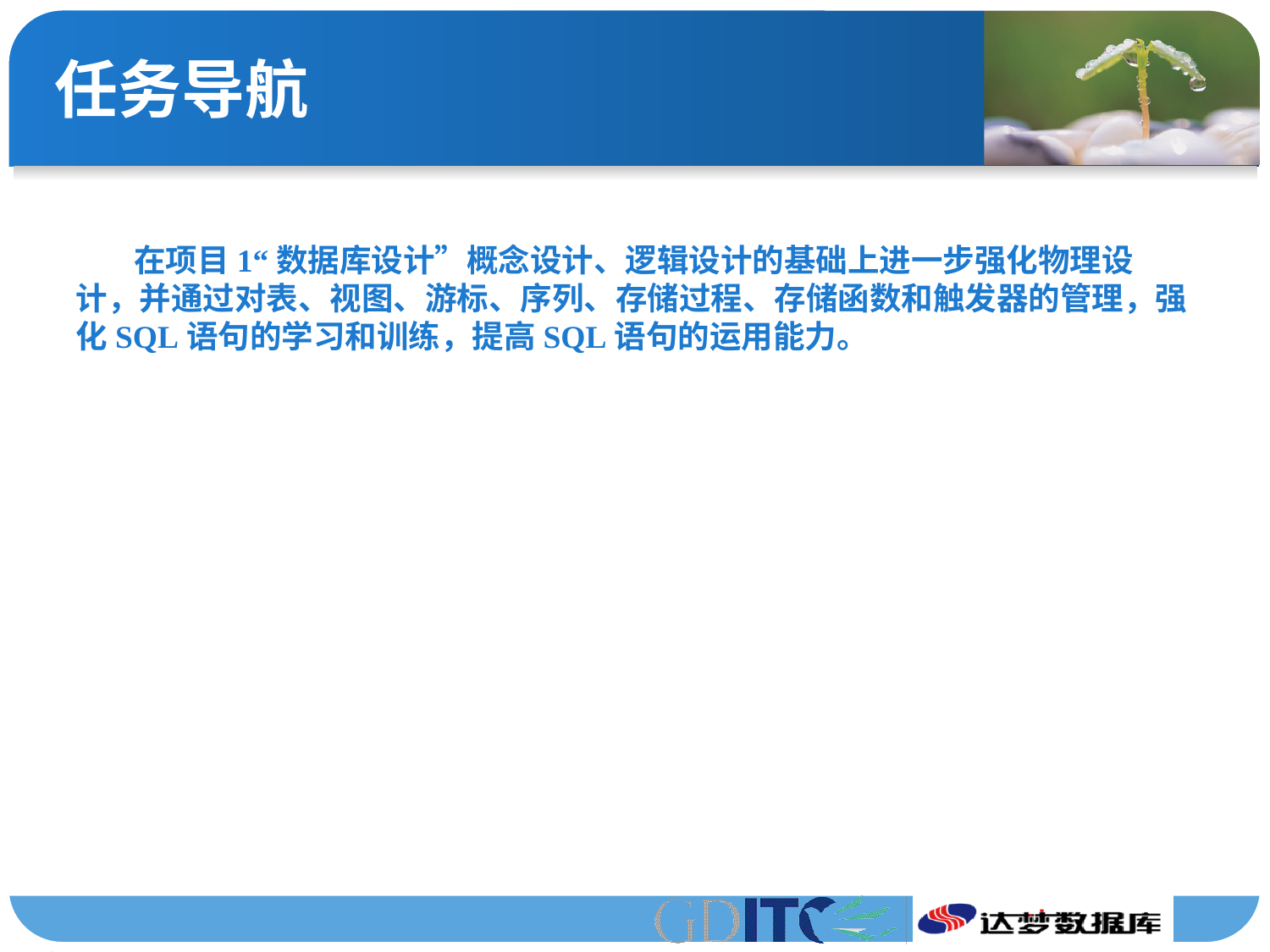

# 任务导航

       在项目1“数据库设计”概念设计、逻辑设计的基础上进一步强化物理设计，并通过对表、视图、游标、序列、存储过程、存储函数和触发器的管理，强化SQL语句的学习和训练，提高SQL语句的运用能力。